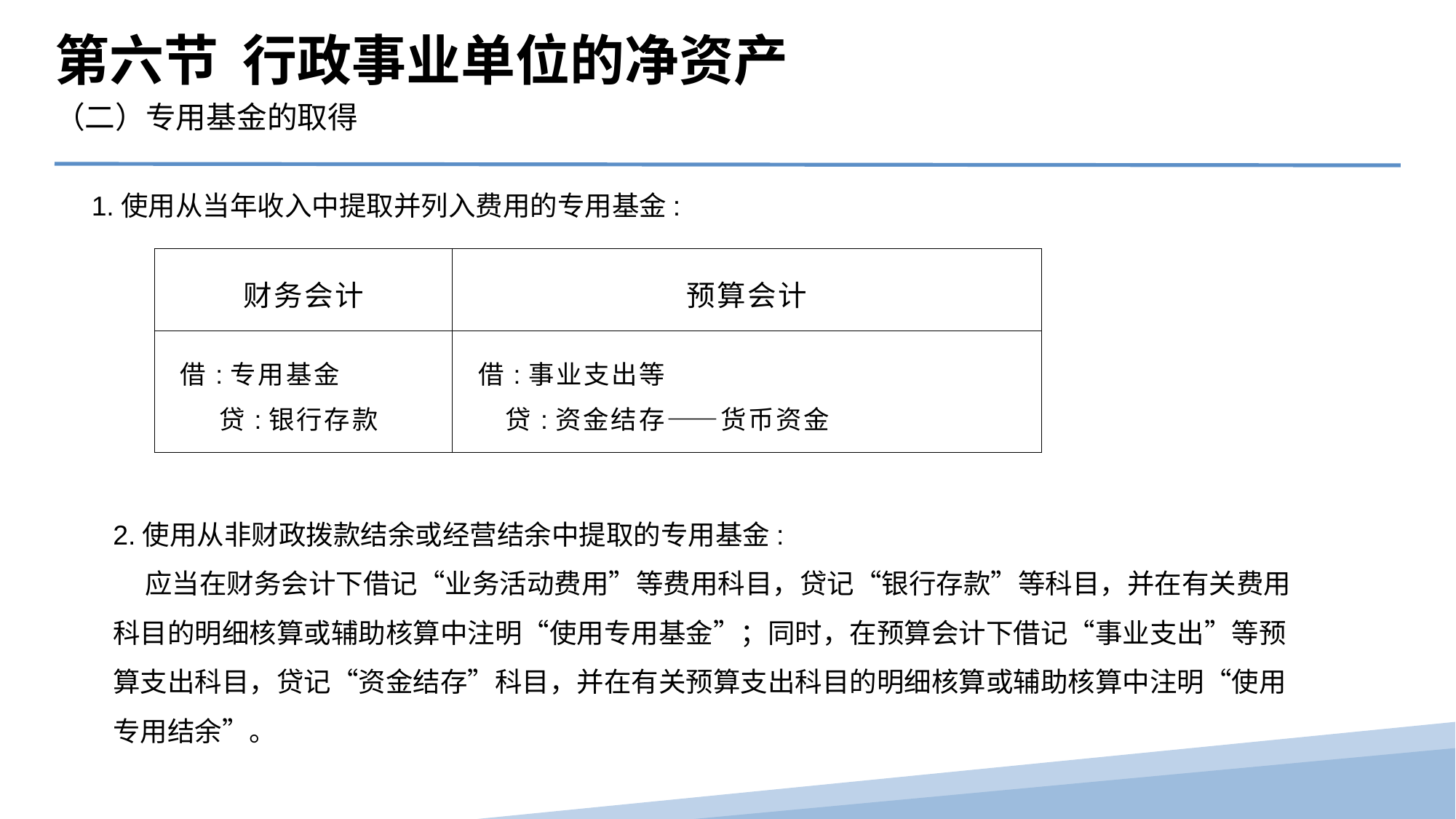

第六节  行政事业单位的净资产
（二）专用基金的取得
1.使用从当年收入中提取并列入费用的专用基金:
| 财务会计 | 预算会计 |
| --- | --- |
| 借:专用基金 贷:银行存款 | 借:事业支出等 贷:资金结存——货币资金 |
2.使用从非财政拨款结余或经营结余中提取的专用基金:
应当在财务会计下借记“业务活动费用”等费用科目，贷记“银行存款”等科目，并在有关费用科目的明细核算或辅助核算中注明“使用专用基金”；同时，在预算会计下借记“事业支出”等预算支出科目，贷记“资金结存”科目，并在有关预算支出科目的明细核算或辅助核算中注明“使用专用结余”。